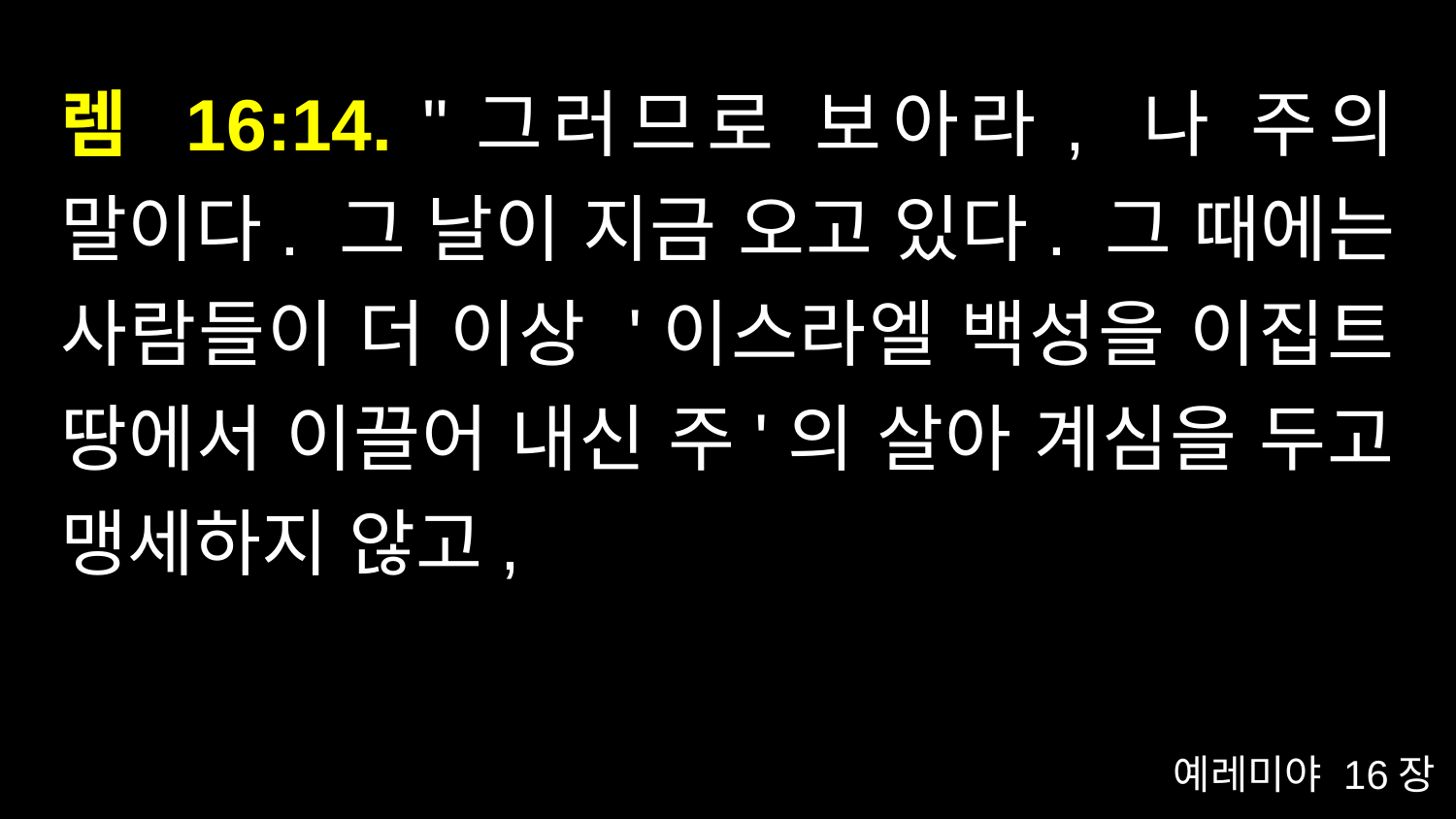

# 렘 16:14. "그러므로 보아라, 나 주의 말이다. 그 날이 지금 오고 있다. 그 때에는 사람들이 더 이상 '이스라엘 백성을 이집트 땅에서 이끌어 내신 주'의 살아 계심을 두고 맹세하지 않고,
예레미야 16장